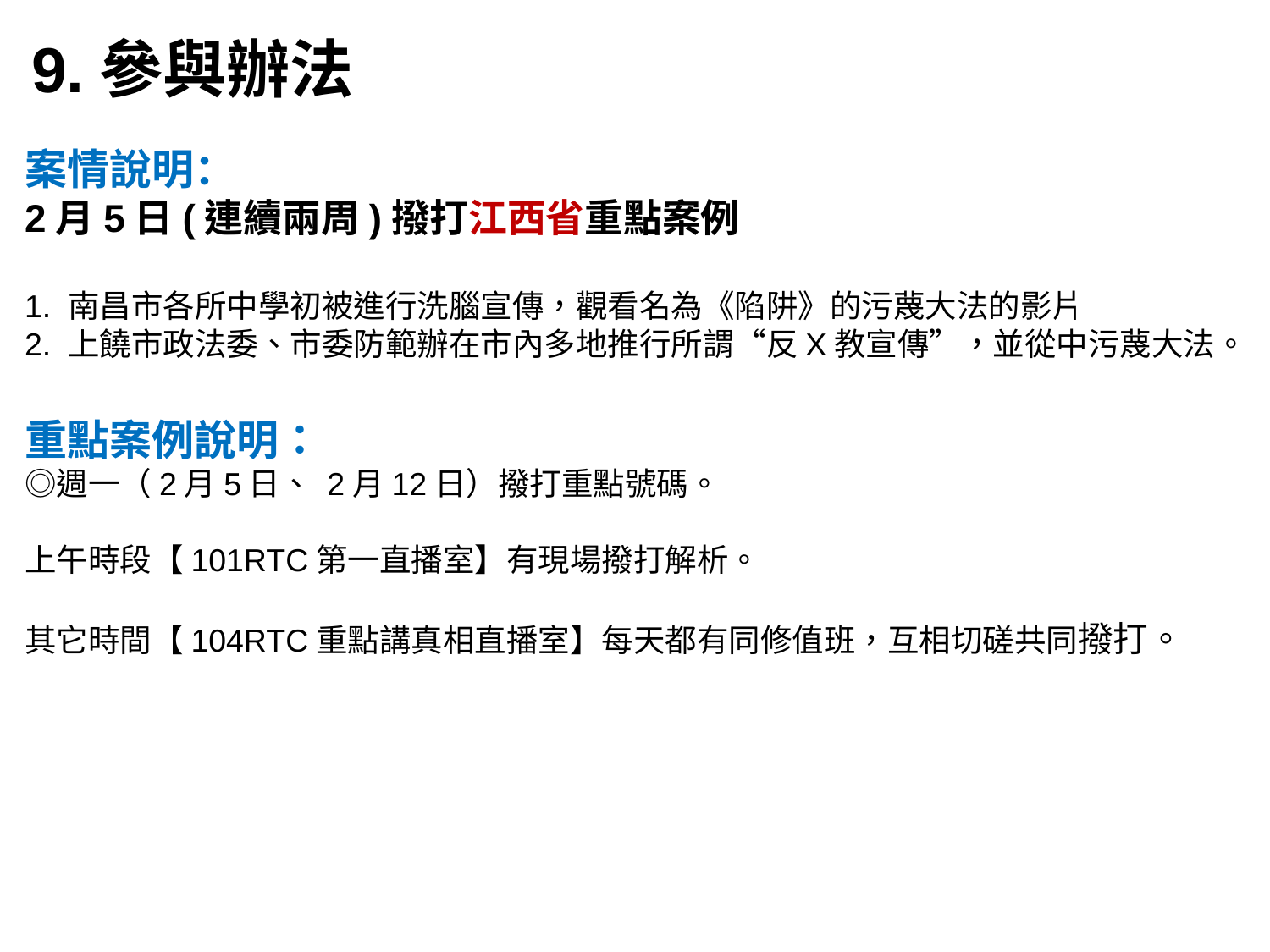

9.參與辦法
案情說明：
2月5日(連續兩周)撥打江西省重點案例

1. 南昌市各所中學初被進行洗腦宣傳，觀看名為《陷阱》的污蔑大法的影片
2. 上饒市政法委、市委防範辦在市內多地推行所謂“反X教宣傳”，並從中污蔑大法。

重點案例說明：
◎週一（2月5日、 2月12日）撥打重點號碼。
上午時段【101RTC第一直播室】有現場撥打解析。

其它時間【104RTC重點講真相直播室】每天都有同修值班，互相切磋共同撥打。